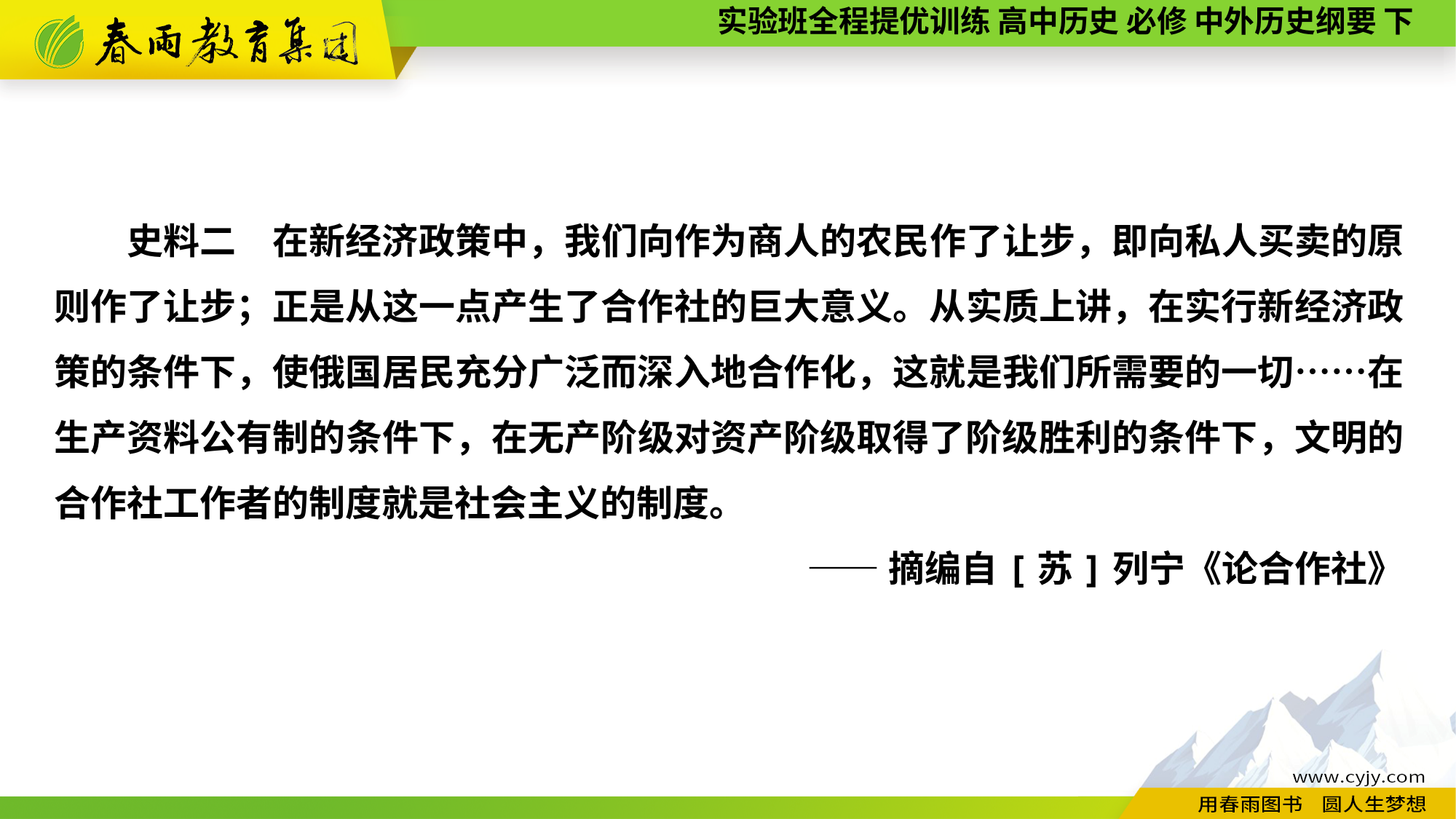

史料二　在新经济政策中，我们向作为商人的农民作了让步，即向私人买卖的原则作了让步；正是从这一点产生了合作社的巨大意义。从实质上讲，在实行新经济政策的条件下，使俄国居民充分广泛而深入地合作化，这就是我们所需要的一切……在生产资料公有制的条件下，在无产阶级对资产阶级取得了阶级胜利的条件下，文明的合作社工作者的制度就是社会主义的制度。
——摘编自[苏]列宁《论合作社》